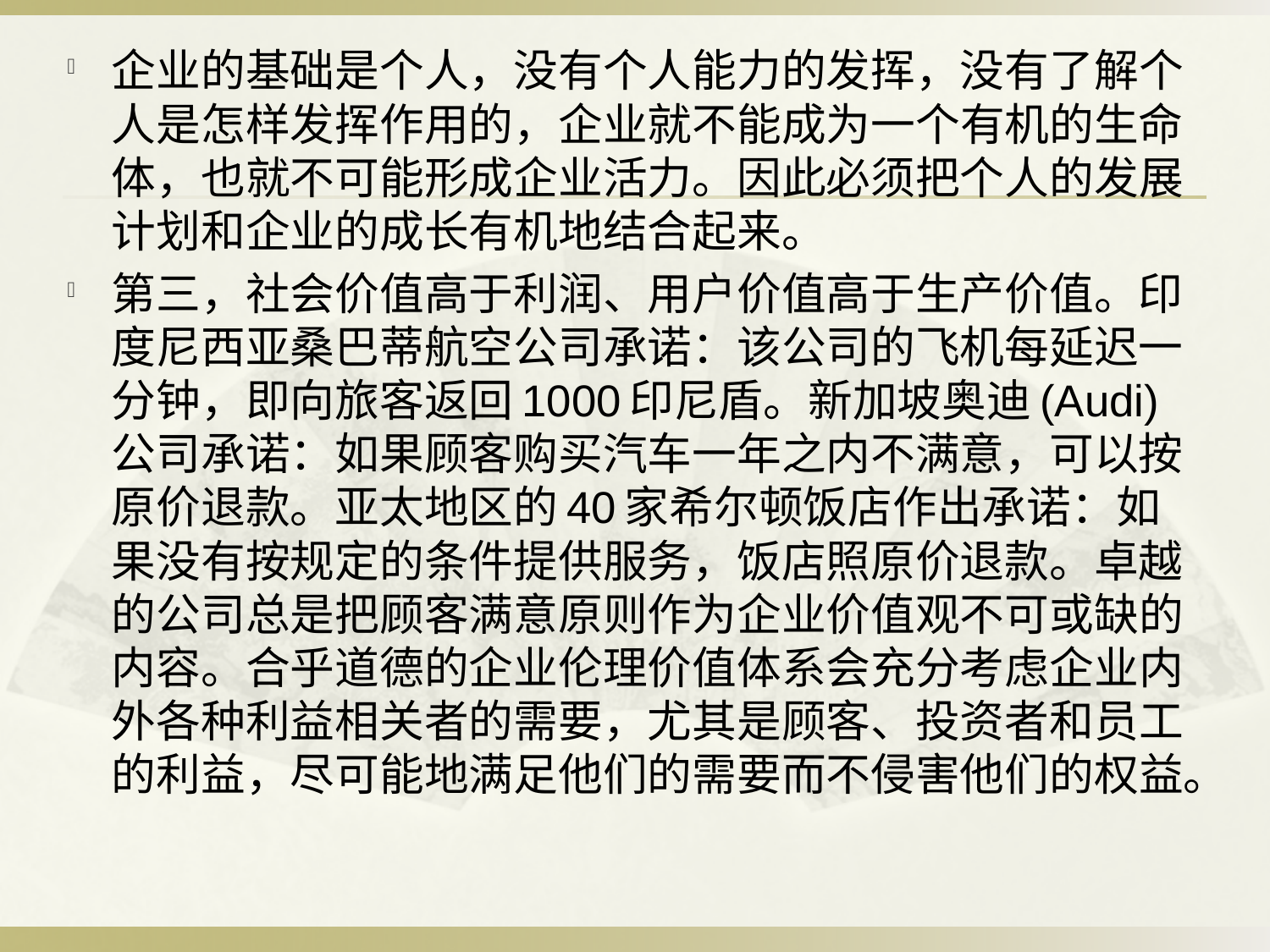

企业的基础是个人，没有个人能力的发挥，没有了解个人是怎样发挥作用的，企业就不能成为一个有机的生命体，也就不可能形成企业活力。因此必须把个人的发展计划和企业的成长有机地结合起来。
第三，社会价值高于利润、用户价值高于生产价值。印度尼西亚桑巴蒂航空公司承诺：该公司的飞机每延迟一分钟，即向旅客返回1000印尼盾。新加坡奥迪(Audi)公司承诺：如果顾客购买汽车一年之内不满意，可以按原价退款。亚太地区的40家希尔顿饭店作出承诺：如果没有按规定的条件提供服务，饭店照原价退款。卓越的公司总是把顾客满意原则作为企业价值观不可或缺的内容。合乎道德的企业伦理价值体系会充分考虑企业内外各种利益相关者的需要，尤其是顾客、投资者和员工的利益，尽可能地满足他们的需要而不侵害他们的权益。

#